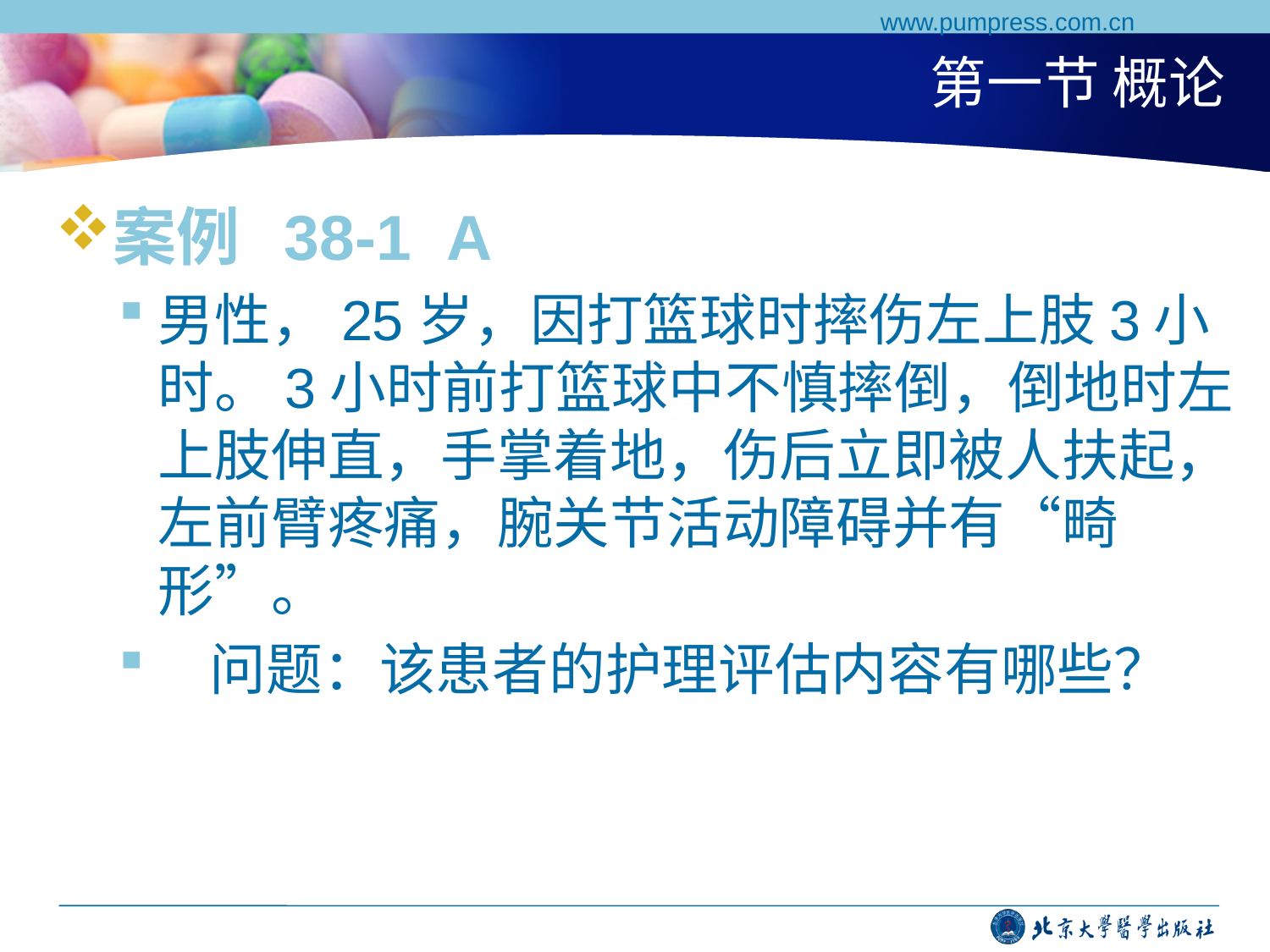

www.pumpress.com.cn
# 第一节 概论
案例  38-1  A
男性，25岁，因打篮球时摔伤左上肢3小时。3小时前打篮球中不慎摔倒，倒地时左上肢伸直，手掌着地，伤后立即被人扶起，左前臂疼痛，腕关节活动障碍并有“畸形”。
   问题：该患者的护理评估内容有哪些？